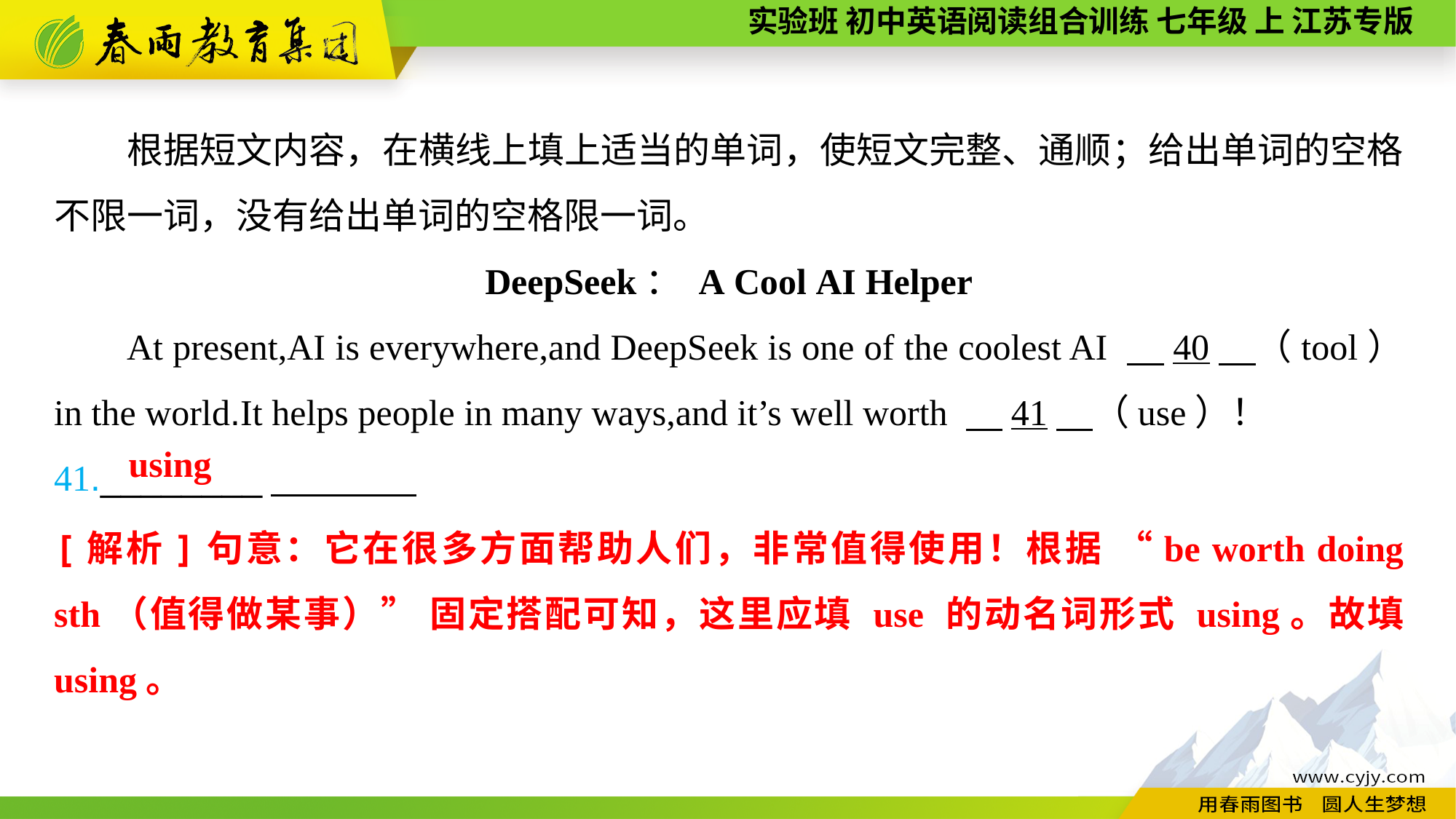

根据短文内容，在横线上填上适当的单词，使短文完整、通顺；给出单词的空格不限一词，没有给出单词的空格限一词。
DeepSeek： A Cool AI Helper
At present,AI is everywhere,and DeepSeek is one of the coolest AI 　40　（tool） in the world.It helps people in many ways,and it’s well worth 　41　（use）！
41.________
using
[解析]句意：它在很多方面帮助人们，非常值得使用！根据 “be worth doing sth（值得做某事）” 固定搭配可知，这里应填 use 的动名词形式 using。故填 using。